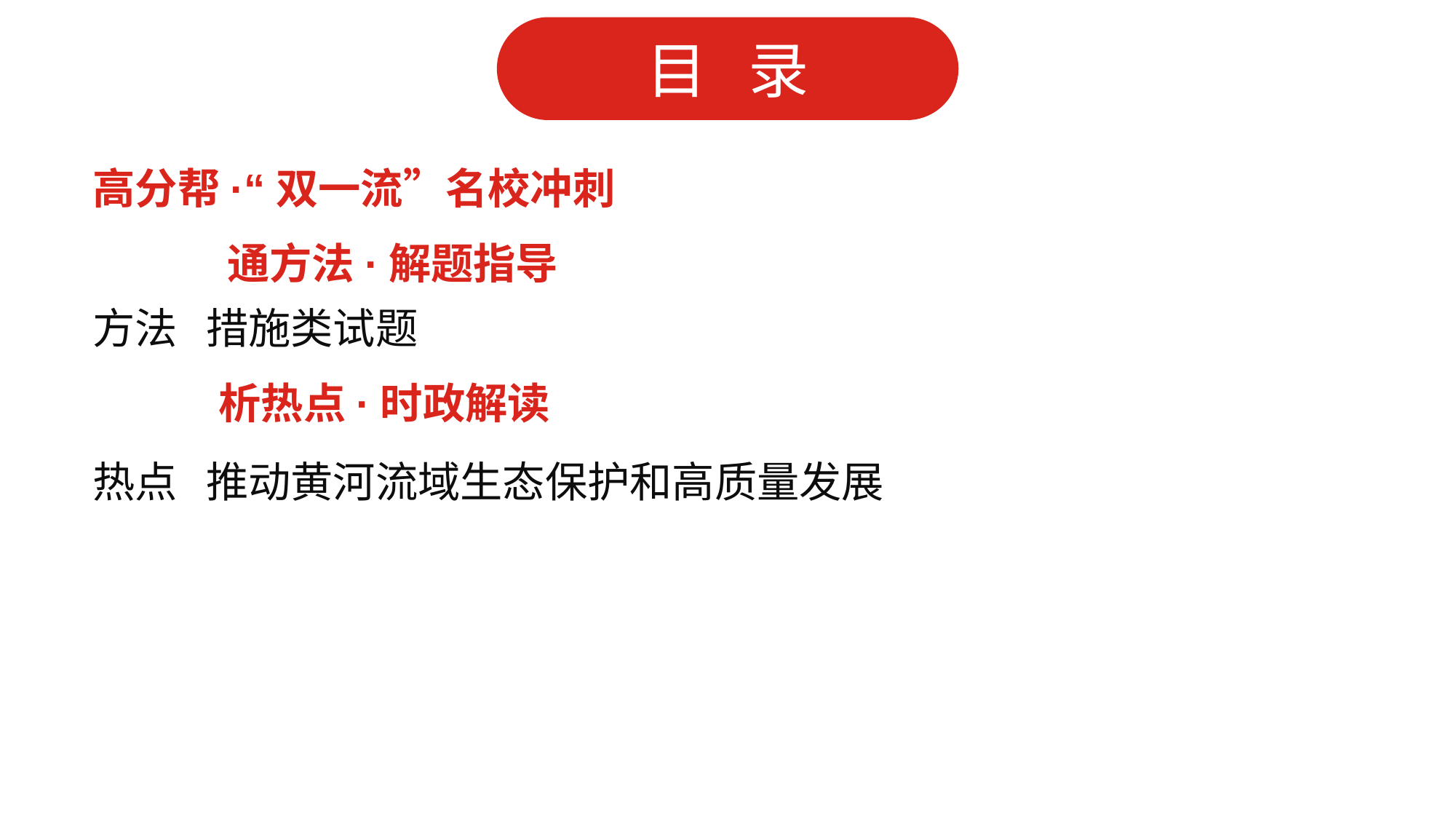

高分帮·“双一流”名校冲刺
          通方法·解题指导
方法   措施类试题
            析热点·时政解读
热点   推动黄河流域生态保护和高质量发展